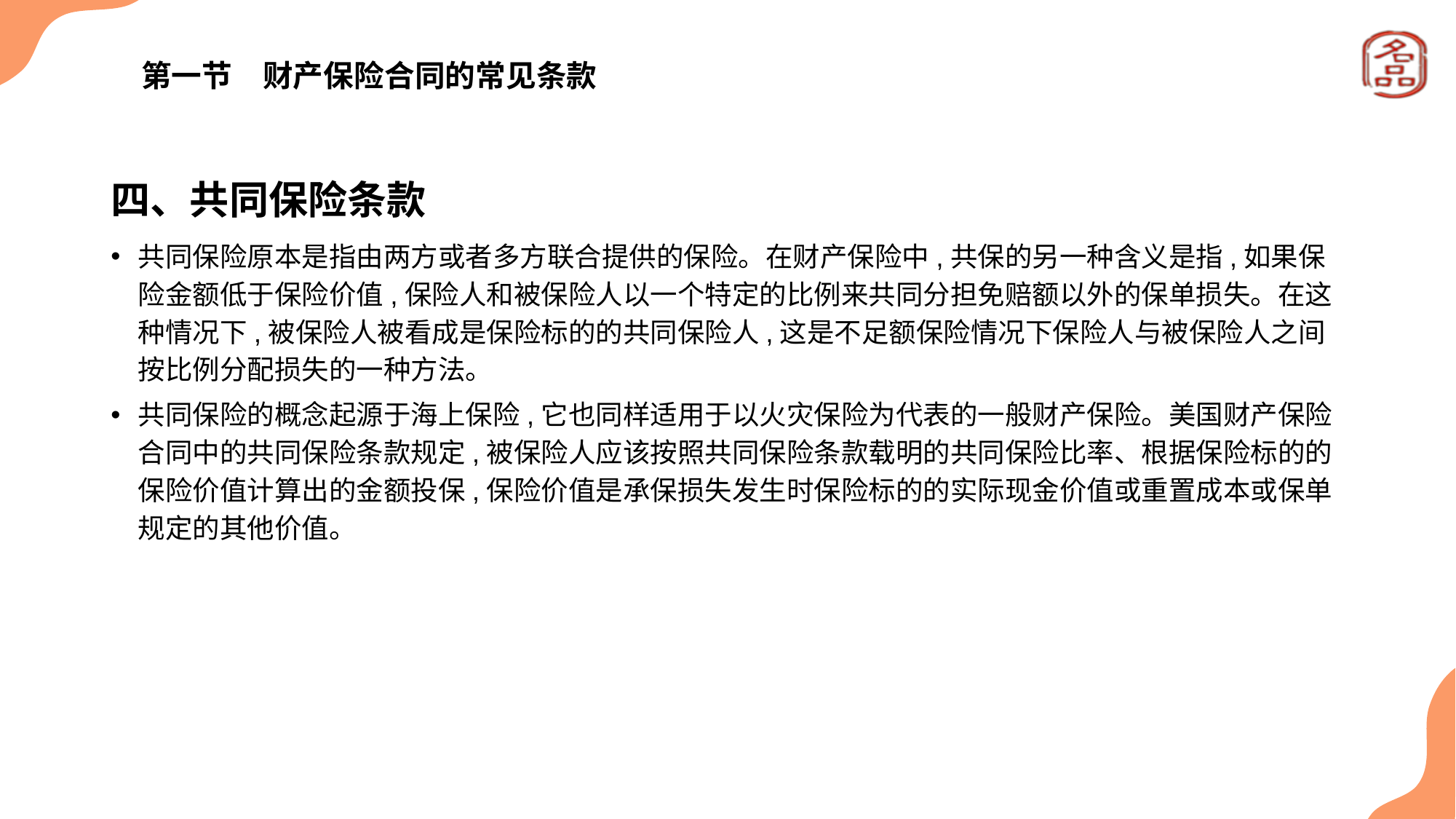

# 第一节　财产保险合同的常见条款
四、共同保险条款
共同保险原本是指由两方或者多方联合提供的保险。在财产保险中,共保的另一种含义是指,如果保险金额低于保险价值,保险人和被保险人以一个特定的比例来共同分担免赔额以外的保单损失。在这种情况下,被保险人被看成是保险标的的共同保险人,这是不足额保险情况下保险人与被保险人之间按比例分配损失的一种方法。
共同保险的概念起源于海上保险,它也同样适用于以火灾保险为代表的一般财产保险。美国财产保险合同中的共同保险条款规定,被保险人应该按照共同保险条款载明的共同保险比率、根据保险标的的保险价值计算出的金额投保,保险价值是承保损失发生时保险标的的实际现金价值或重置成本或保单规定的其他价值。